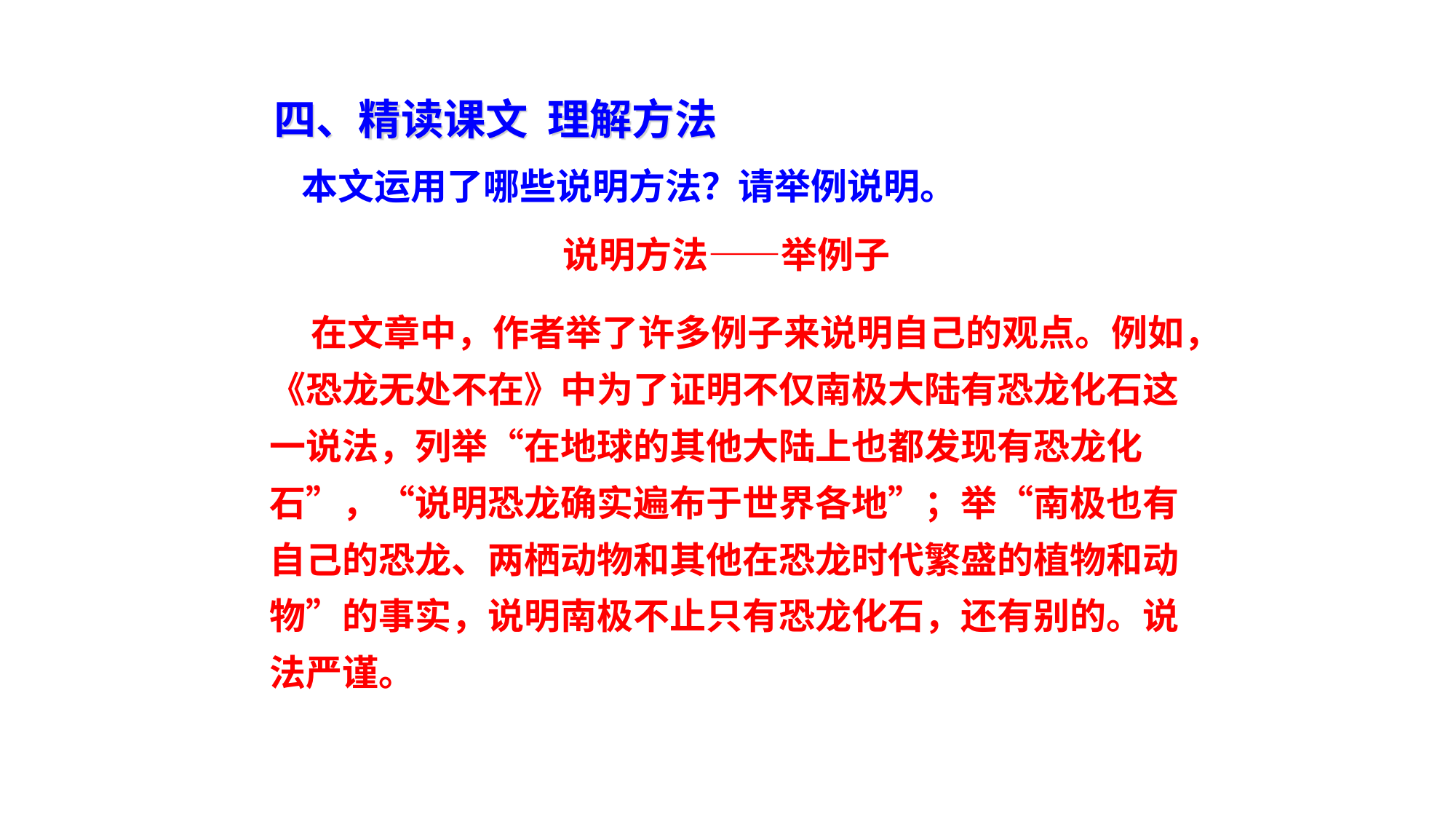

四、精读课文  理解方法
本文运用了哪些说明方法？请举例说明。
说明方法——举例子
    在文章中，作者举了许多例子来说明自己的观点。例如，《恐龙无处不在》中为了证明不仅南极大陆有恐龙化石这一说法，列举“在地球的其他大陆上也都发现有恐龙化石”，“说明恐龙确实遍布于世界各地”；举“南极也有自己的恐龙、两栖动物和其他在恐龙时代繁盛的植物和动物”的事实，说明南极不止只有恐龙化石，还有别的。说法严谨。